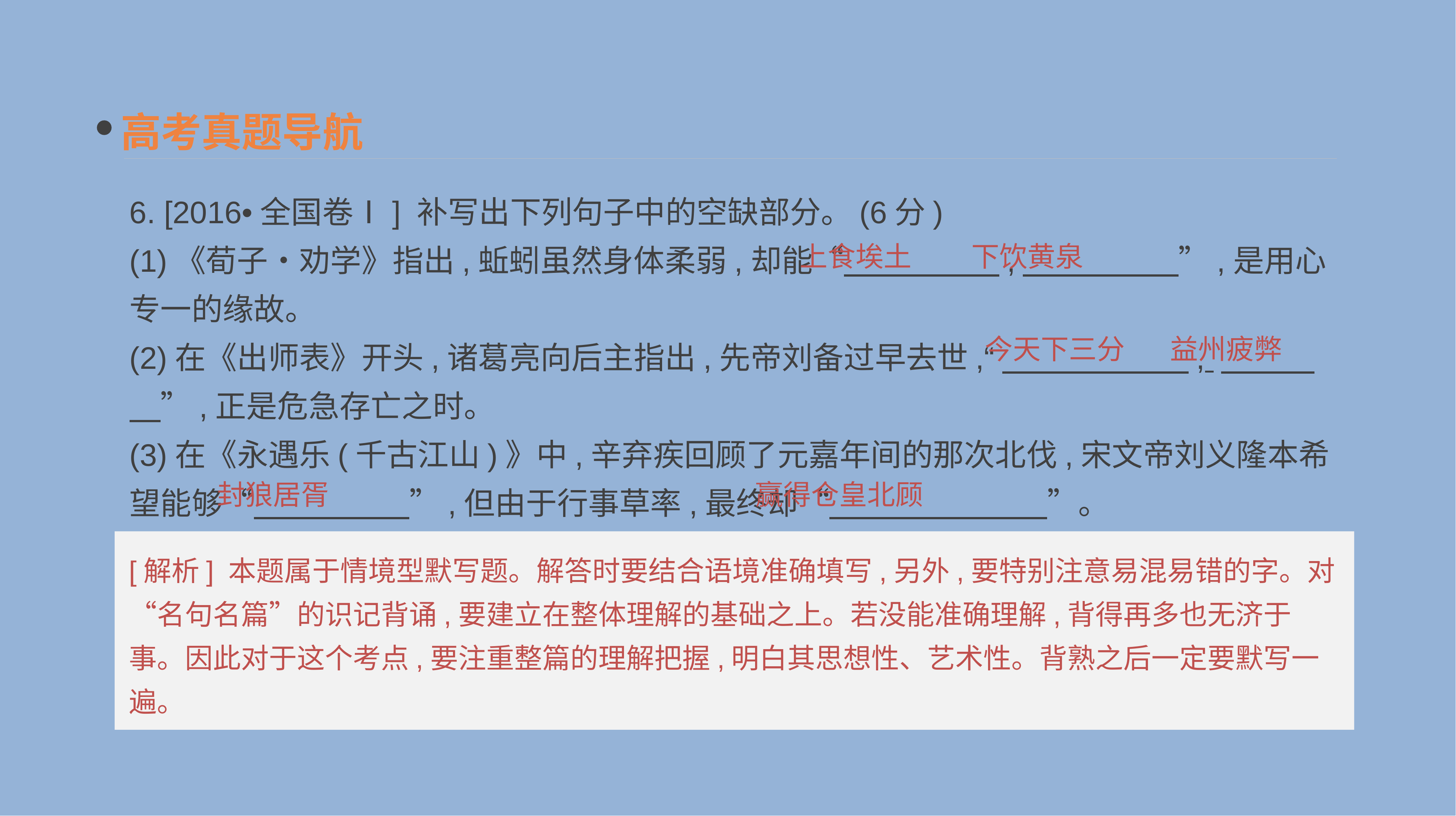

高考真题导航

6. [2016•全国卷Ⅰ] 补写出下列句子中的空缺部分。(6分)
(1)《荀子•劝学》指出,蚯蚓虽然身体柔弱,却能“　　　　　,　　　　　”,是用心专一的缘故。
(2)在《出师表》开头,诸葛亮向后主指出,先帝刘备过早去世,“　　　　　　, 　　　　”,正是危急存亡之时。
(3)在《永遇乐(千古江山)》中,辛弃疾回顾了元嘉年间的那次北伐,宋文帝刘义隆本希望能够“　　　　　”,但由于行事草率,最终却“　　　　　　　”。
上食埃土
下饮黄泉
今天下三分
益州疲弊
赢得仓皇北顾
封狼居胥

[解析] 本题属于情境型默写题。解答时要结合语境准确填写,另外,要特别注意易混易错的字。对“名句名篇”的识记背诵,要建立在整体理解的基础之上。若没能准确理解,背得再多也无济于事。因此对于这个考点,要注重整篇的理解把握,明白其思想性、艺术性。背熟之后一定要默写一遍。